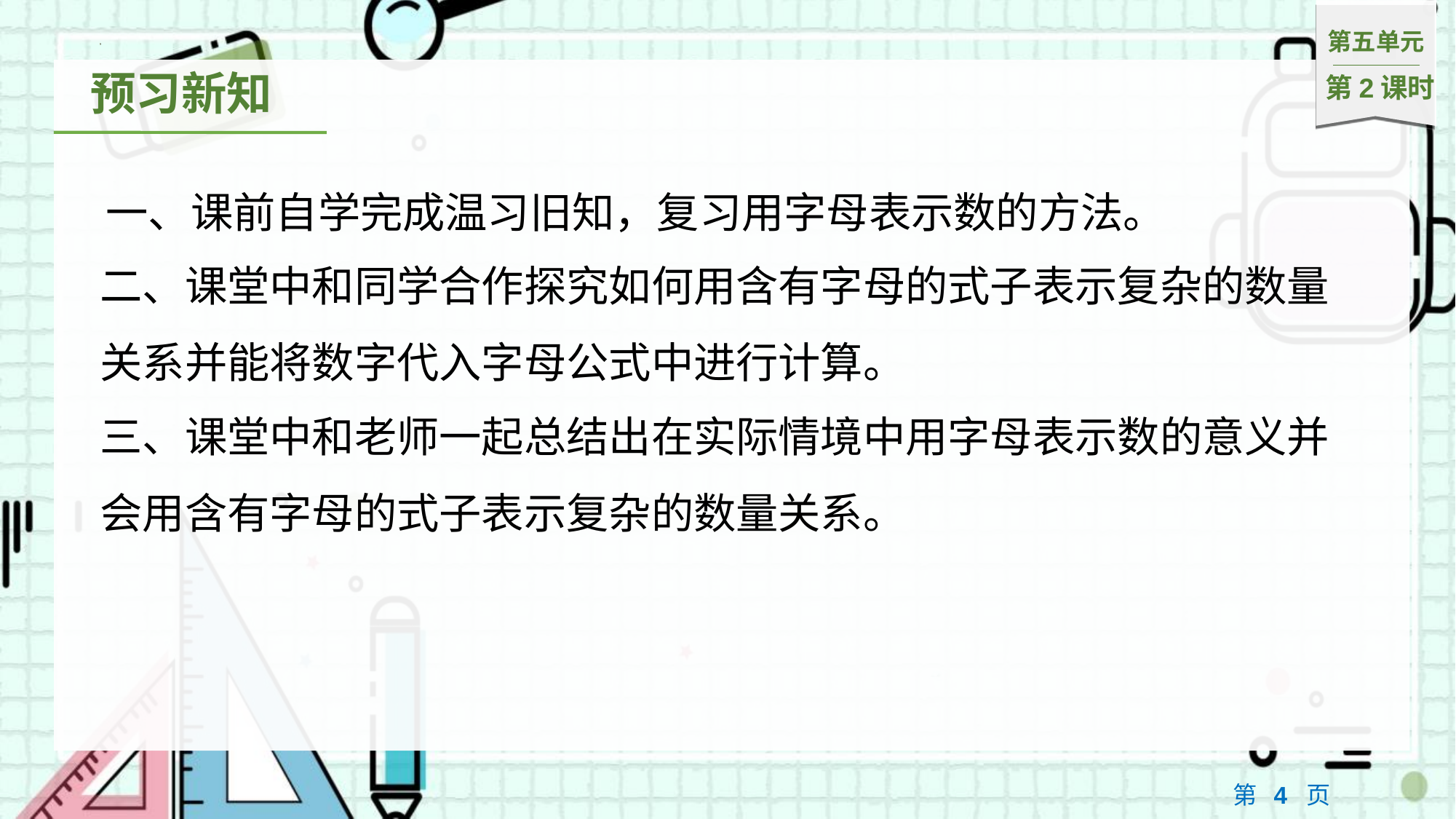

一、课前自学完成温习旧知，复习用字母表示数的方法。
二、课堂中和同学合作探究如何用含有字母的式子表示复杂的数量关系并能将数字代入字母公式中进行计算。
三、课堂中和老师一起总结出在实际情境中用字母表示数的意义并会用含有字母的式子表示复杂的数量关系。